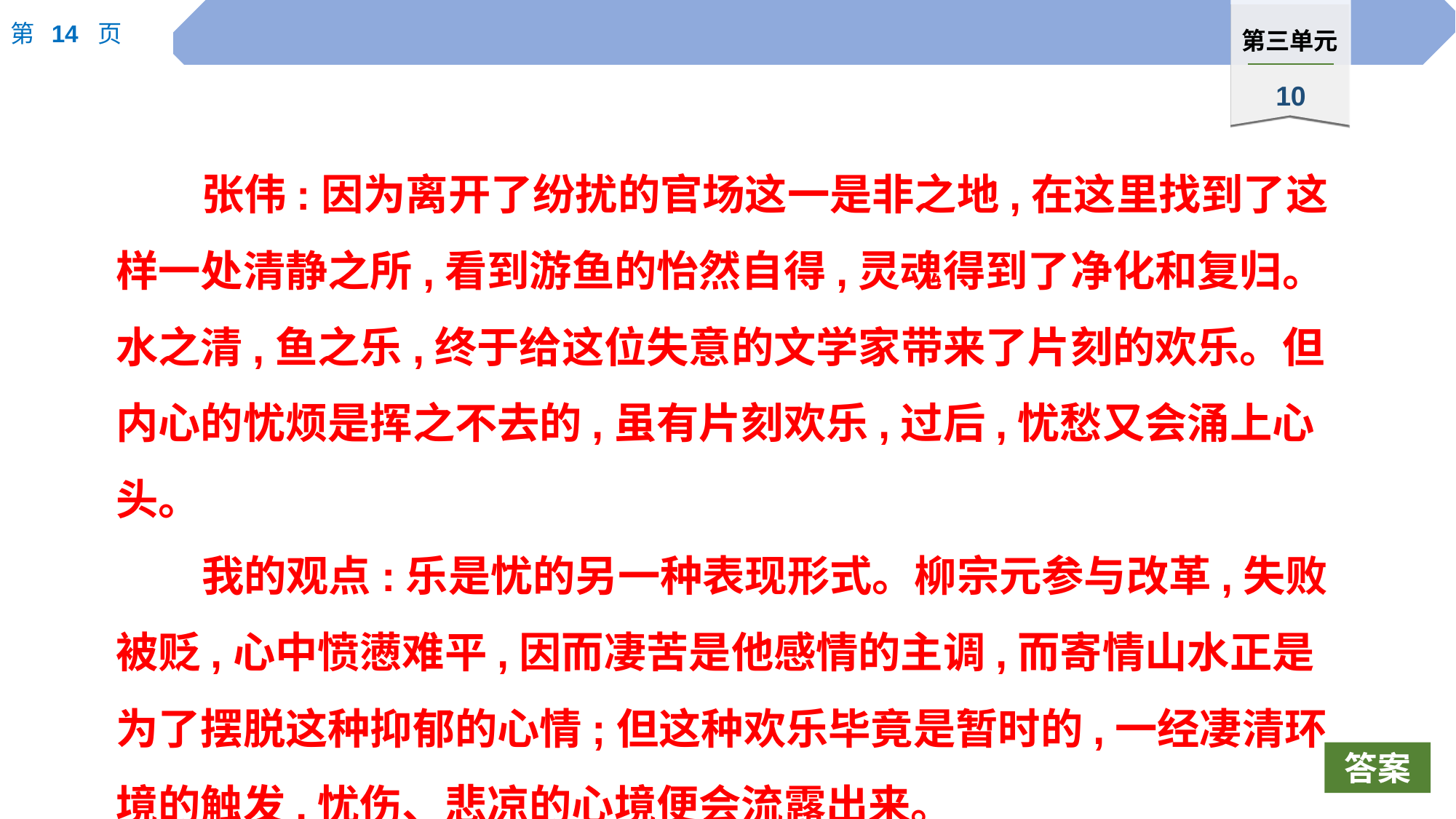

张伟:因为离开了纷扰的官场这一是非之地,在这里找到了这样一处清静之所,看到游鱼的怡然自得,灵魂得到了净化和复归。水之清,鱼之乐,终于给这位失意的文学家带来了片刻的欢乐。但内心的忧烦是挥之不去的,虽有片刻欢乐,过后,忧愁又会涌上心头。
我的观点:乐是忧的另一种表现形式。柳宗元参与改革,失败被贬,心中愤懑难平,因而凄苦是他感情的主调,而寄情山水正是为了摆脱这种抑郁的心情;但这种欢乐毕竟是暂时的,一经凄清环境的触发,忧伤、悲凉的心境便会流露出来。
答案